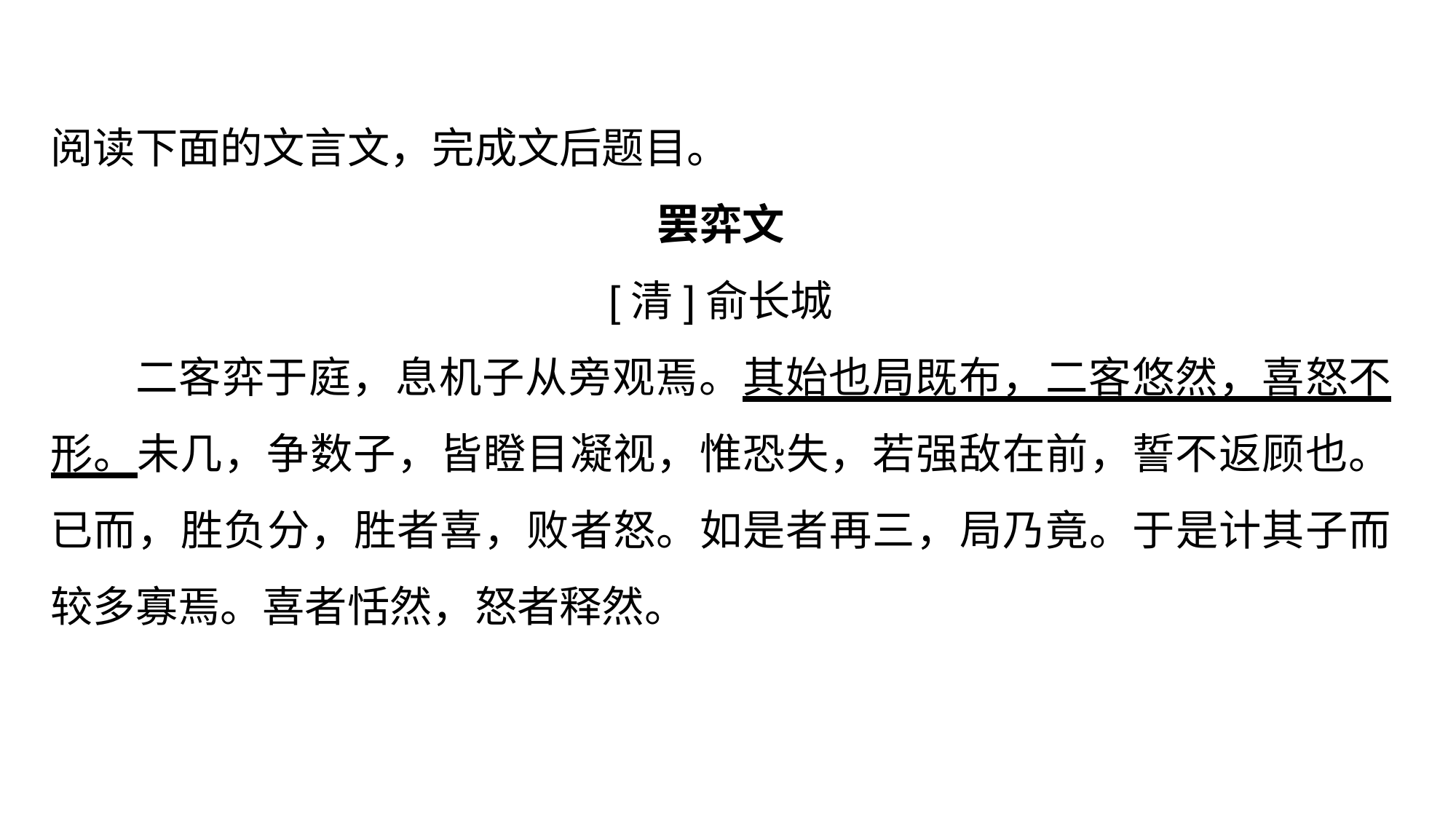

阅读下面的文言文，完成文后题目。
罢弈文
[清]俞长城
二客弈于庭，息机子从旁观焉。其始也局既布，二客悠然，喜怒不形。未几，争数子，皆瞪目凝视，惟恐失，若强敌在前，誓不返顾也。已而，胜负分，胜者喜，败者怒。如是者再三，局乃竟。于是计其子而较多寡焉。喜者恬然，怒者释然。